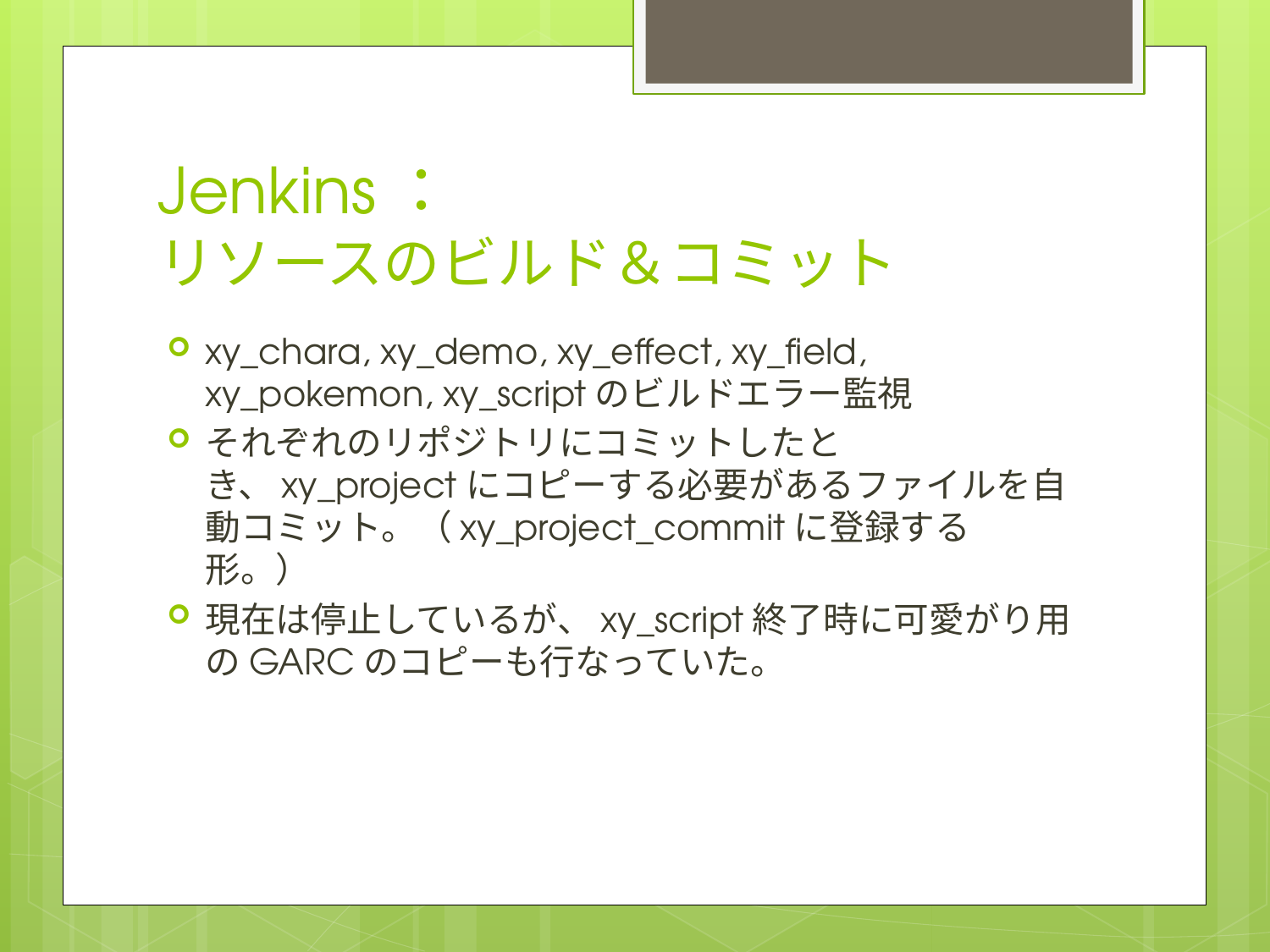

# Jenkins： リソースのビルド＆コミット
xy_chara, xy_demo, xy_effect, xy_field, xy_pokemon, xy_scriptのビルドエラー監視
それぞれのリポジトリにコミットしたとき、xy_projectにコピーする必要があるファイルを自動コミット。（xy_project_commitに登録する形。）
現在は停止しているが、xy_script終了時に可愛がり用のGARCのコピーも行なっていた。